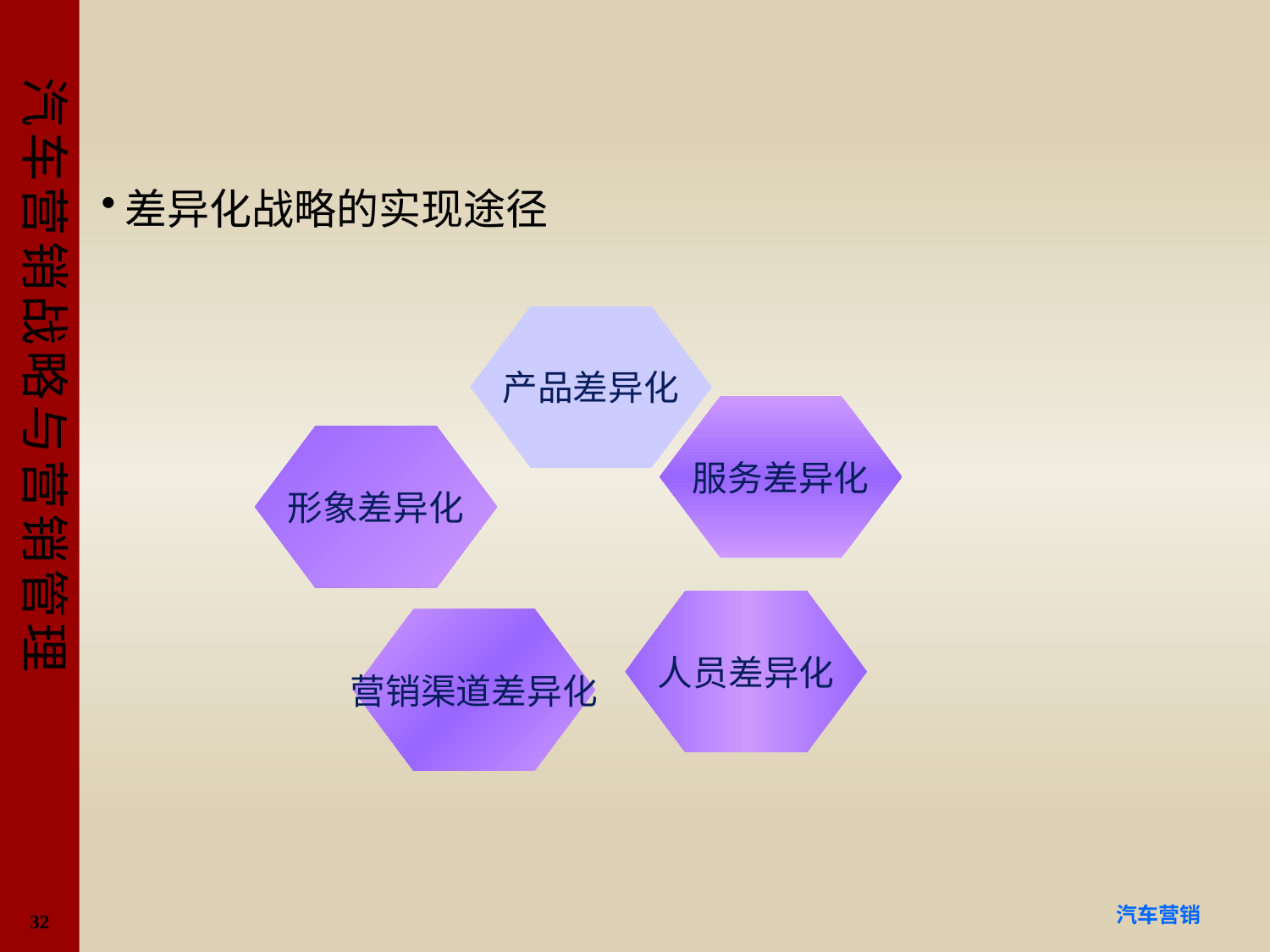

#
差异化战略的实现途径

产品差异化
服务差异化
形象差异化
人员差异化
营销渠道差异化
32